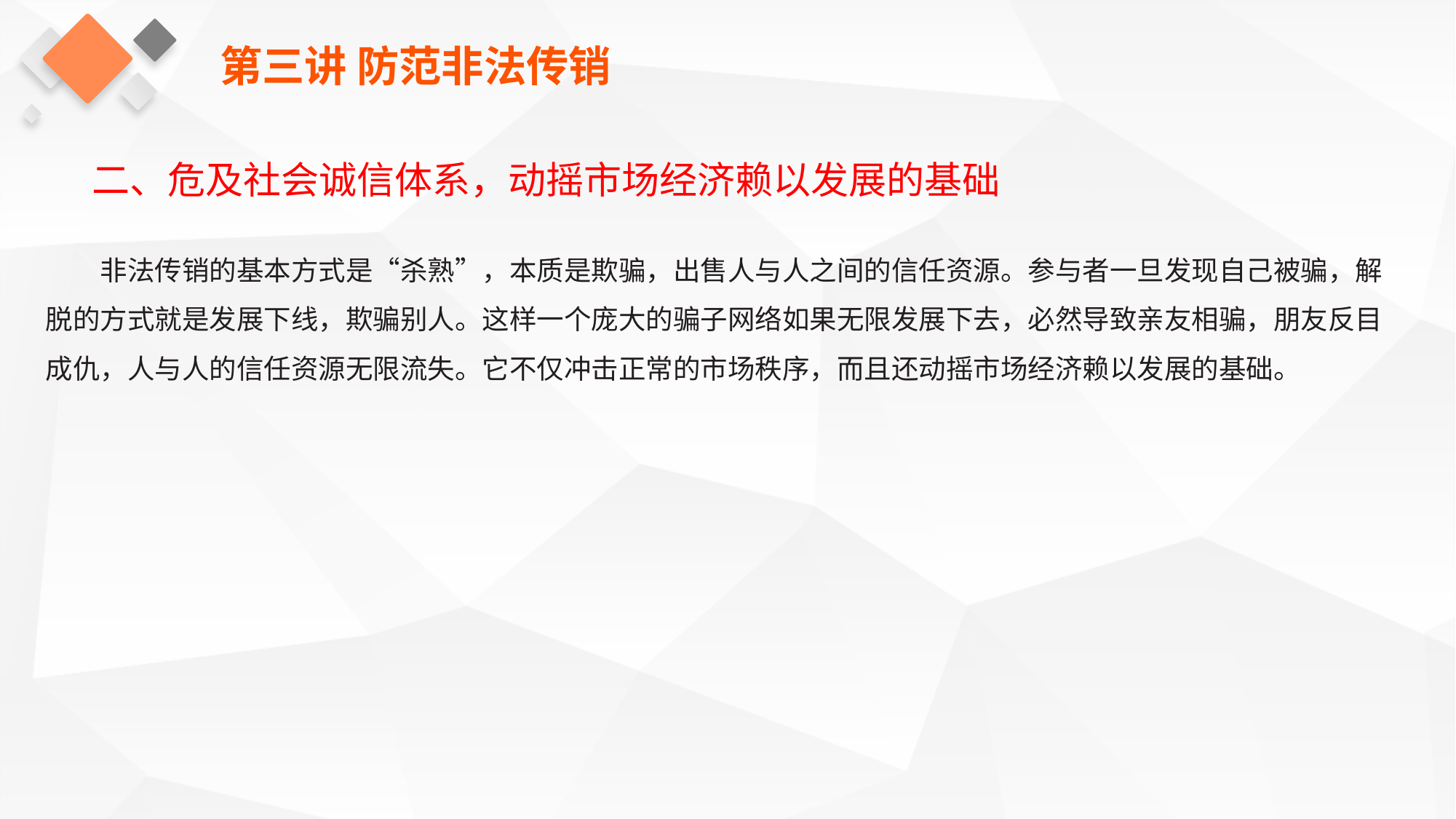

第三讲 防范非法传销
二、危及社会诚信体系，动摇市场经济赖以发展的基础
非法传销的基本方式是“杀熟”，本质是欺骗，出售人与人之间的信任资源。参与者一旦发现自己被骗，解脱的方式就是发展下线，欺骗别人。这样一个庞大的骗子网络如果无限发展下去，必然导致亲友相骗，朋友反目成仇，人与人的信任资源无限流失。它不仅冲击正常的市场秩序，而且还动摇市场经济赖以发展的基础。